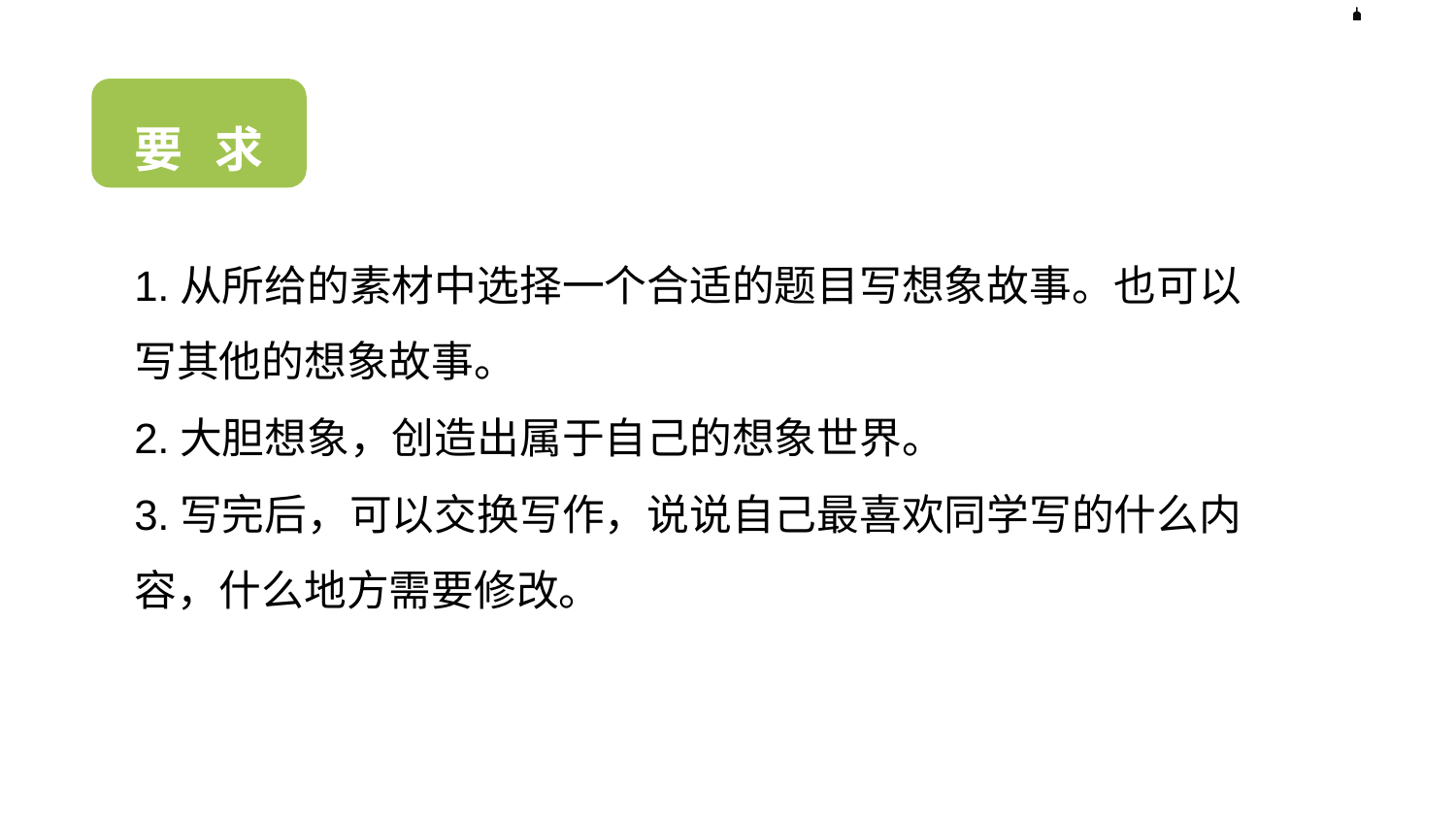

要   求
1.从所给的素材中选择一个合适的题目写想象故事。也可以写其他的想象故事。
2.大胆想象，创造出属于自己的想象世界。
3.写完后，可以交换写作，说说自己最喜欢同学写的什么内容，什么地方需要修改。